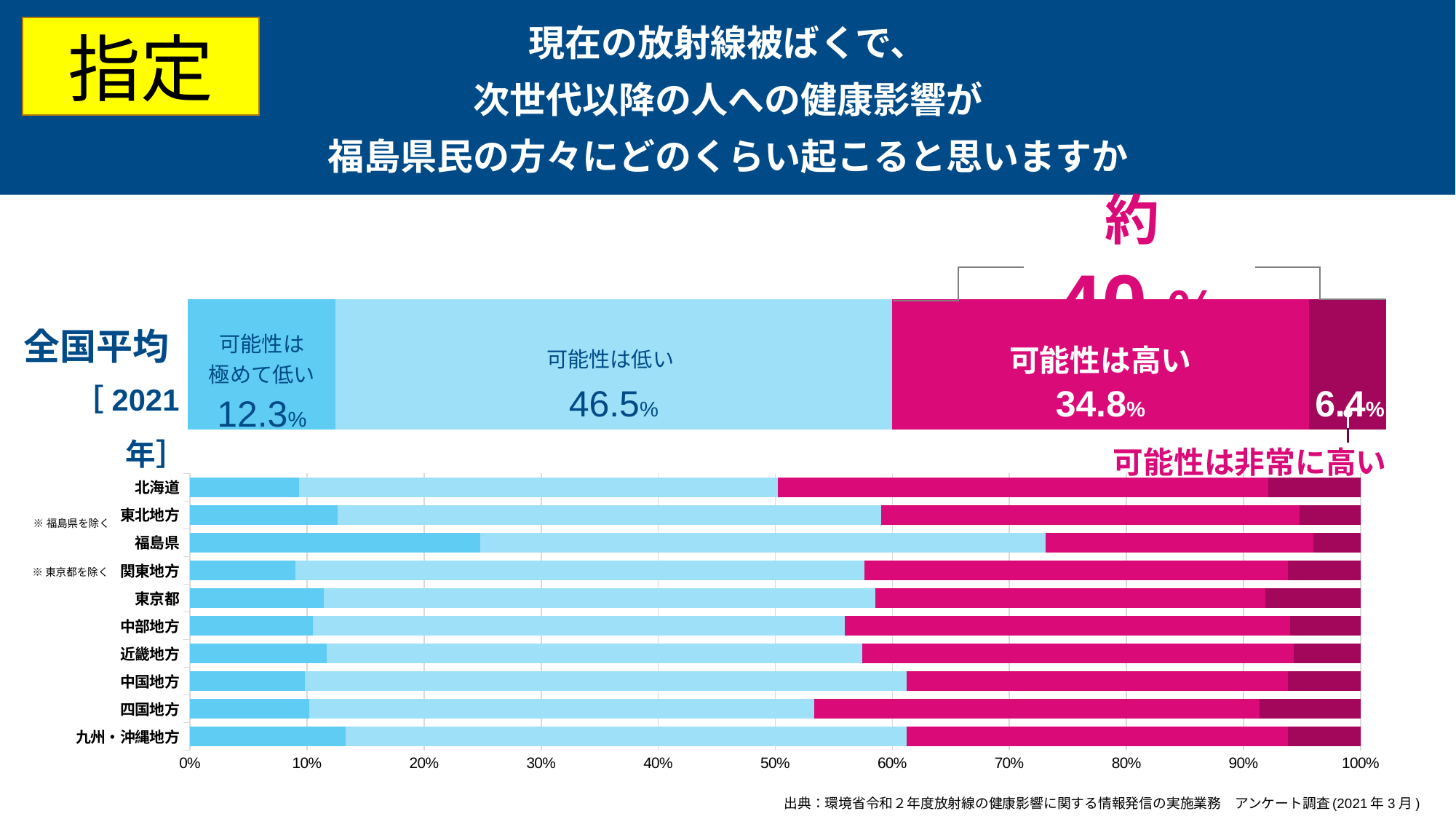

現在の放射線被ばくで、
次世代以降の人への健康影響が
福島県民の方々にどのくらい起こると思いますか
指定
約40％

### Chart

| Category | 系列 1 | 系列 2 | 系列 3 | 系列 4 |
|---|---|---|---|---|
| カテゴリ 1 | 12.3 | 46.5 | 34.8 | 6.4 |
全国平均
可能性は
極めて低い
可能性は高い
可能性は低い
［2021年］
46.5%
34.8%
6.4%
12.3%
可能性は非常に高い

### Chart

| Category | 起こる可能性は極めて低い | 起こる可能性は低い | 起こる可能性は高い | 起こる可能性は非常に高い |
|---|---|---|---|---|
| 九州・沖縄地方 | 13.3 | 47.9 | 32.6 | 6.2 |
| 四国地方 | 10.2 | 43.1 | 38.1 | 8.6 |
| 中国地方 | 9.8 | 51.4 | 32.6 | 6.2 |
| 近畿地方 | 11.7 | 45.7 | 36.9 | 5.7 |
| 中部地方 | 10.5 | 45.5 | 38.1 | 6.0 |
| 東京都 | 11.4 | 47.1 | 33.3 | 8.1 |
| 関東地方 | 9.0 | 48.6 | 36.2 | 6.2 |
| 福島県 | 24.8 | 48.3 | 22.9 | 4.0 |
| 東北地方 | 12.6 | 46.4 | 35.7 | 5.2 |
| 北海道 | 9.3 | 41.0 | 41.9 | 7.9 |
※福島県を除く
※東京都を除く
出典：環境省令和２年度放射線の健康影響に関する情報発信の実施業務　アンケート調査(2021年3月)